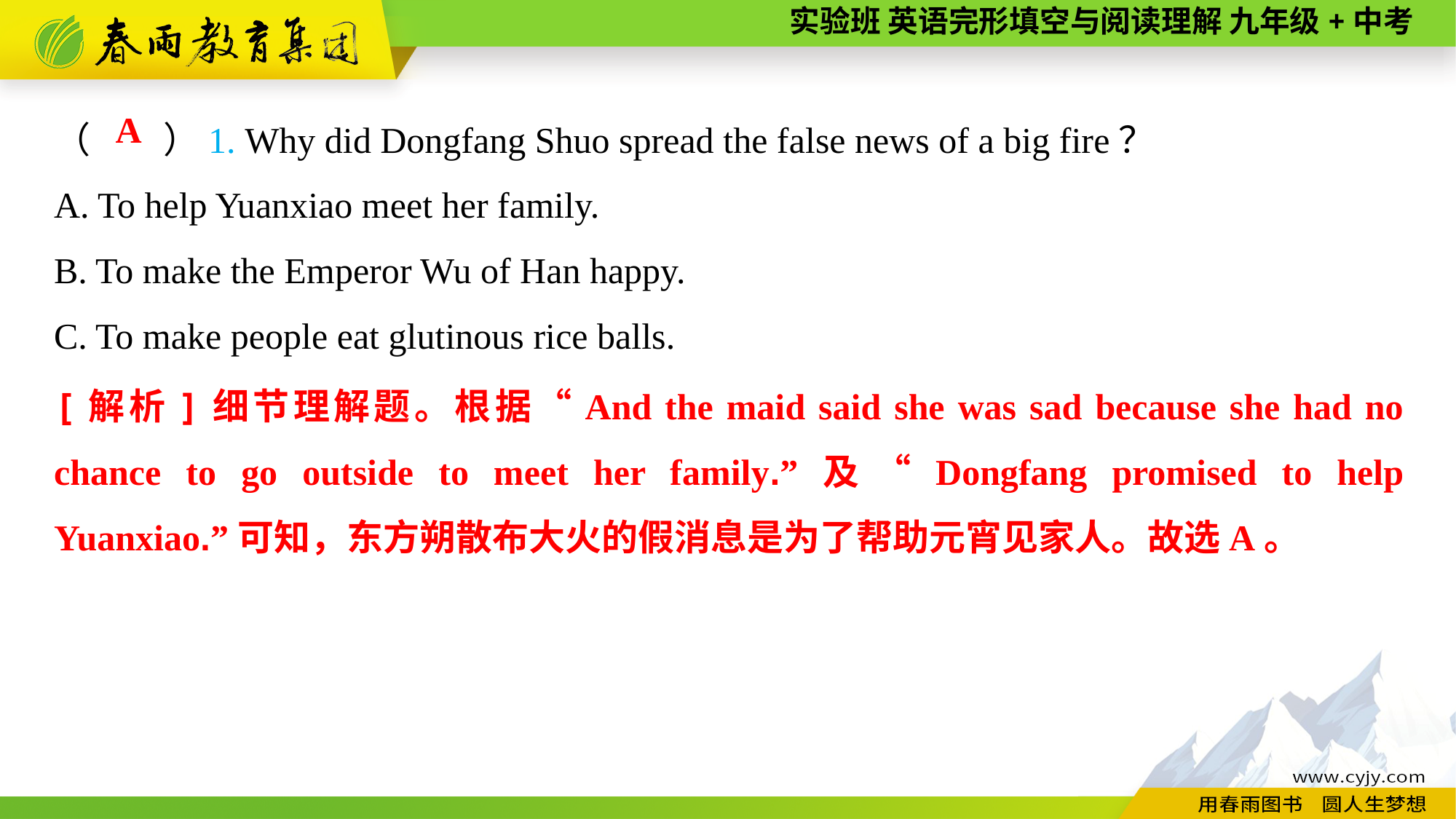

（　　）1. Why did Dongfang Shuo spread the false news of a big fire？
A. To help Yuanxiao meet her family.
B. To make the Emperor Wu of Han happy.
C. To make people eat glutinous rice balls.
A
[解析]细节理解题。根据“And the maid said she was sad because she had no chance to go outside to meet her family.”及“Dongfang promised to help Yuanxiao.”可知，东方朔散布大火的假消息是为了帮助元宵见家人。故选A。